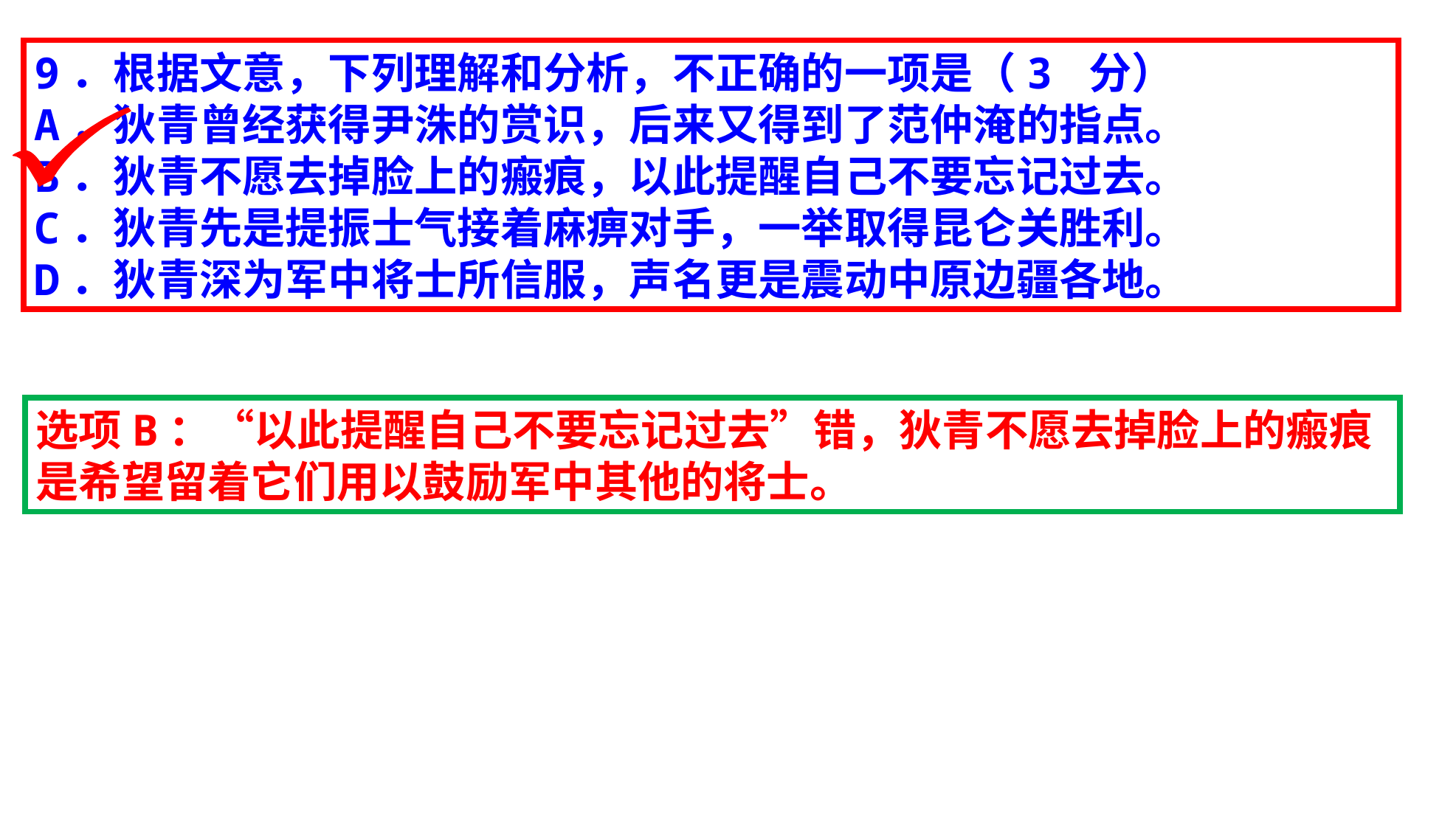

9．根据文意，下列理解和分析，不正确的一项是（3 分）
A．狄青曾经获得尹洙的赏识，后来又得到了范仲淹的指点。
B．狄青不愿去掉脸上的瘢痕，以此提醒自己不要忘记过去。
C．狄青先是提振士气接着麻痹对手，一举取得昆仑关胜利。
D．狄青深为军中将士所信服，声名更是震动中原边疆各地。

选项B：“以此提醒自己不要忘记过去”错，狄青不愿去掉脸上的瘢痕是希望留着它们用以鼓励军中其他的将士。